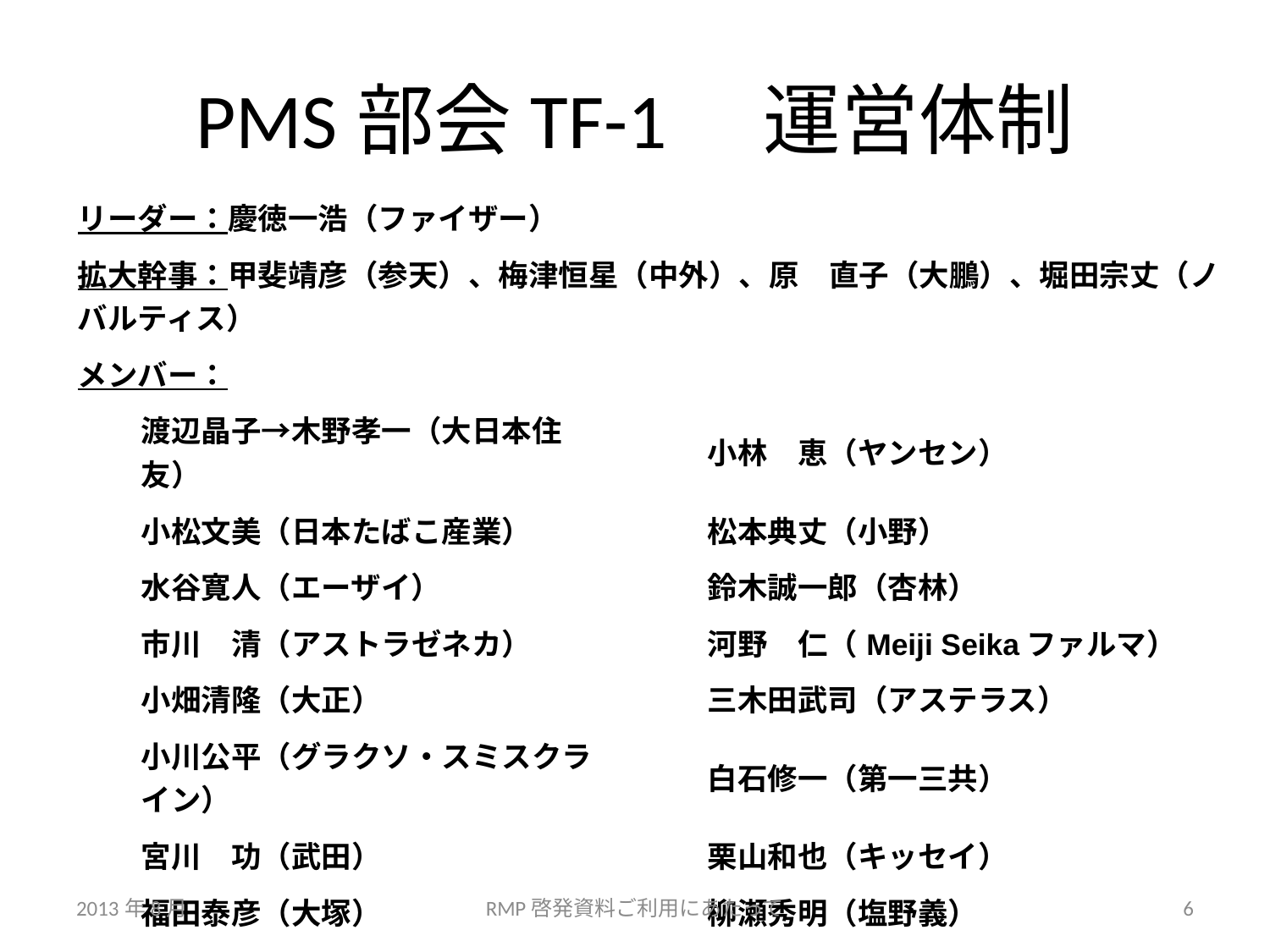

# PMS部会TF-1　運営体制
| リーダー：慶徳一浩（ファイザー） |  |  |
| --- | --- | --- |
| 拡大幹事：甲斐靖彦（参天）、梅津恒星（中外）、原　直子（大鵬）、堀田宗丈（ノバルティス） |  |  |
| メンバー： |  |  |
| 渡辺晶子→木野孝一（大日本住友） | 小林　恵（ヤンセン） |  |
| 小松文美（日本たばこ産業） | 松本典丈（小野） |  |
| 水谷寛人（エーザイ） | 鈴木誠一郎（杏林） |  |
| 市川　清（アストラゼネカ） | 河野　仁（Meiji Seikaファルマ） |  |
| 小畑清隆（大正） | 三木田武司（アステラス） |  |
| 小川公平（グラクソ・スミスクライン） | 白石修一（第一三共） |  |
| 宮川　功（武田） | 栗山和也（キッセイ） |  |
| 福田泰彦（大塚） | 柳瀬秀明（塩野義） |  |
| 福岡政実（帝人ファーマ） | 西谷敏彦（丸石） |  |
|  |  |  |
| 担当副部会長：熊野伸策（旭化成ファーマ） |  |  |
2013年8月
RMP啓発資料ご利用にあたって
6